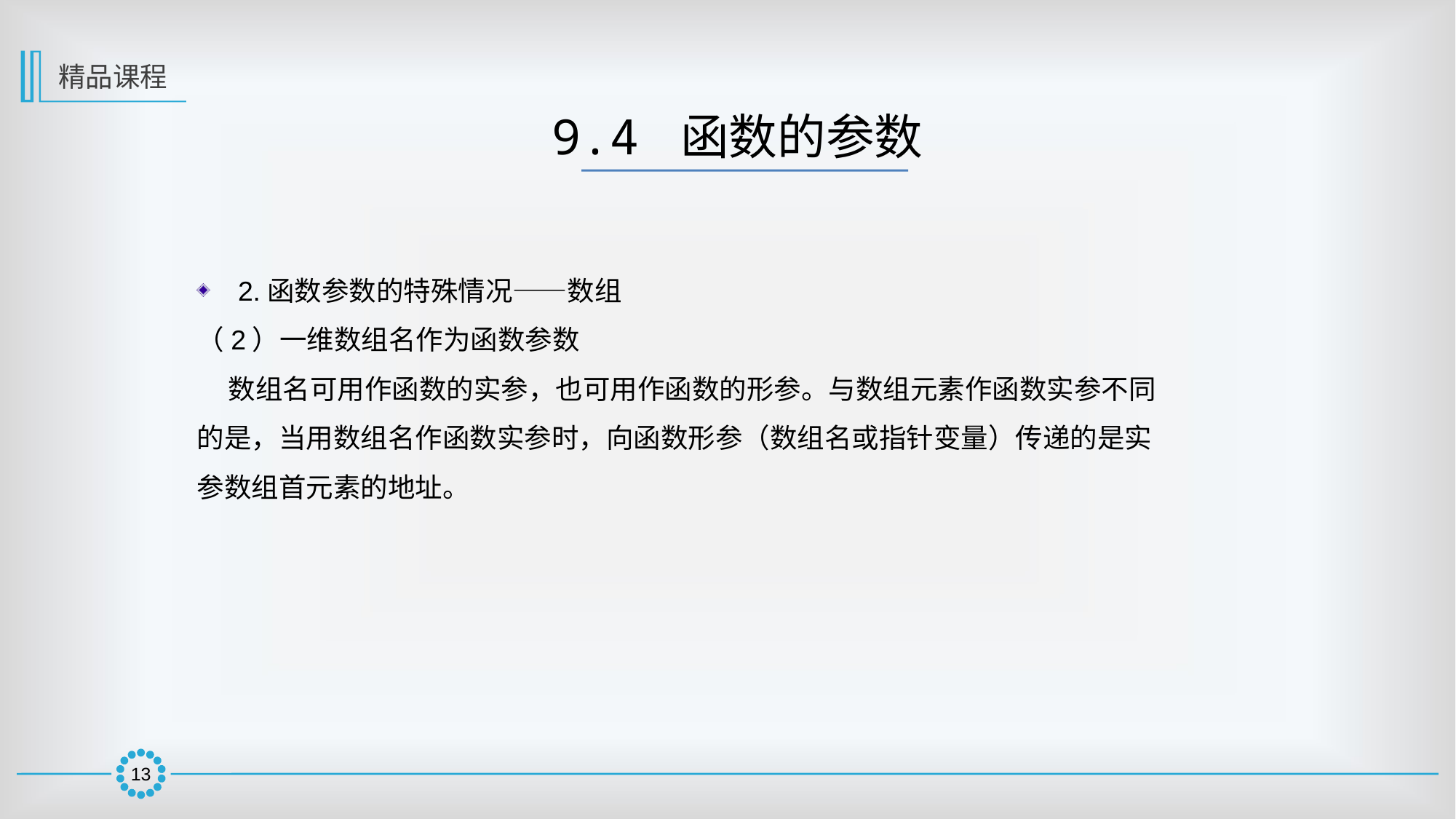

精品课程
9.4 函数的参数

2.函数参数的特殊情况——数组
（2）一维数组名作为函数参数
    数组名可用作函数的实参，也可用作函数的形参。与数组元素作函数实参不同的是，当用数组名作函数实参时，向函数形参（数组名或指针变量）传递的是实参数组首元素的地址。

13